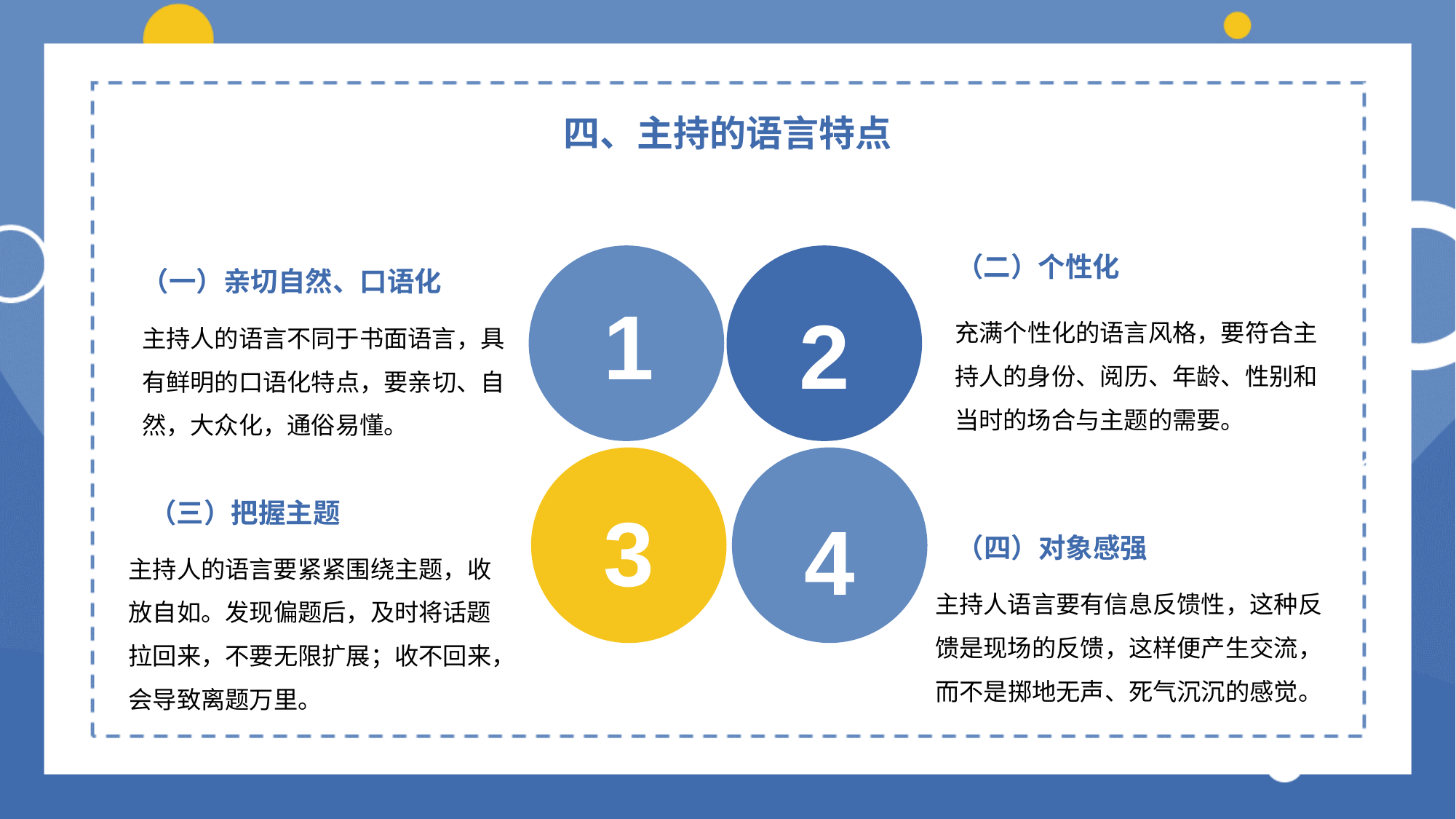

四、主持的语言特点
（二）个性化

1

2
（一）亲切自然、口语化
充满个性化的语言风格，要符合主持人的身份、阅历、年龄、性别和当时的场合与主题的需要。
主持人的语言不同于书面语言，具有鲜明的口语化特点，要亲切、自然，大众化，通俗易懂。

4

3
（三）把握主题
（四）对象感强
主持人的语言要紧紧围绕主题，收放自如。发现偏题后，及时将话题拉回来，不要无限扩展；收不回来，会导致离题万里。
主持人语言要有信息反馈性，这种反馈是现场的反馈，这样便产生交流，而不是掷地无声、死气沉沉的感觉。